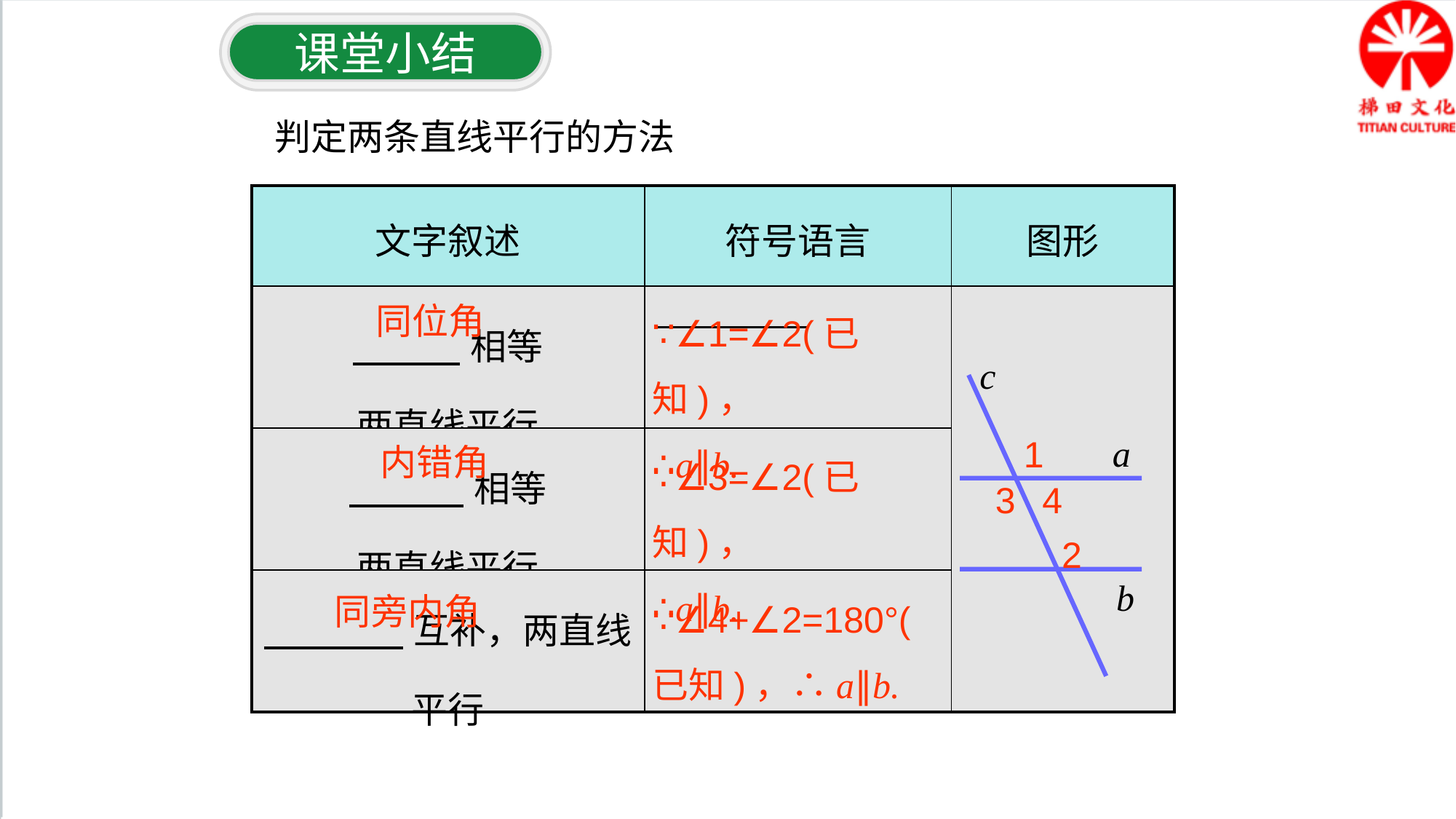

课堂小结
  判定两条直线平行的方法
| 文字叙述 | 符号语言 | 图形 |
| --- | --- | --- |
| 相等 两直线平行 |  |  |
| 相等 两直线平行 |  |  |
| 互补，两直线平行 |  |  |
∵∠1=∠2(已知)，
∴a∥b.
同位角
c

a
1
∵∠3=∠2(已知)，
∴a∥b.
内错角

3
4

2

∵∠4+∠2=180°(已知)，∴a∥b.

b
同旁内角